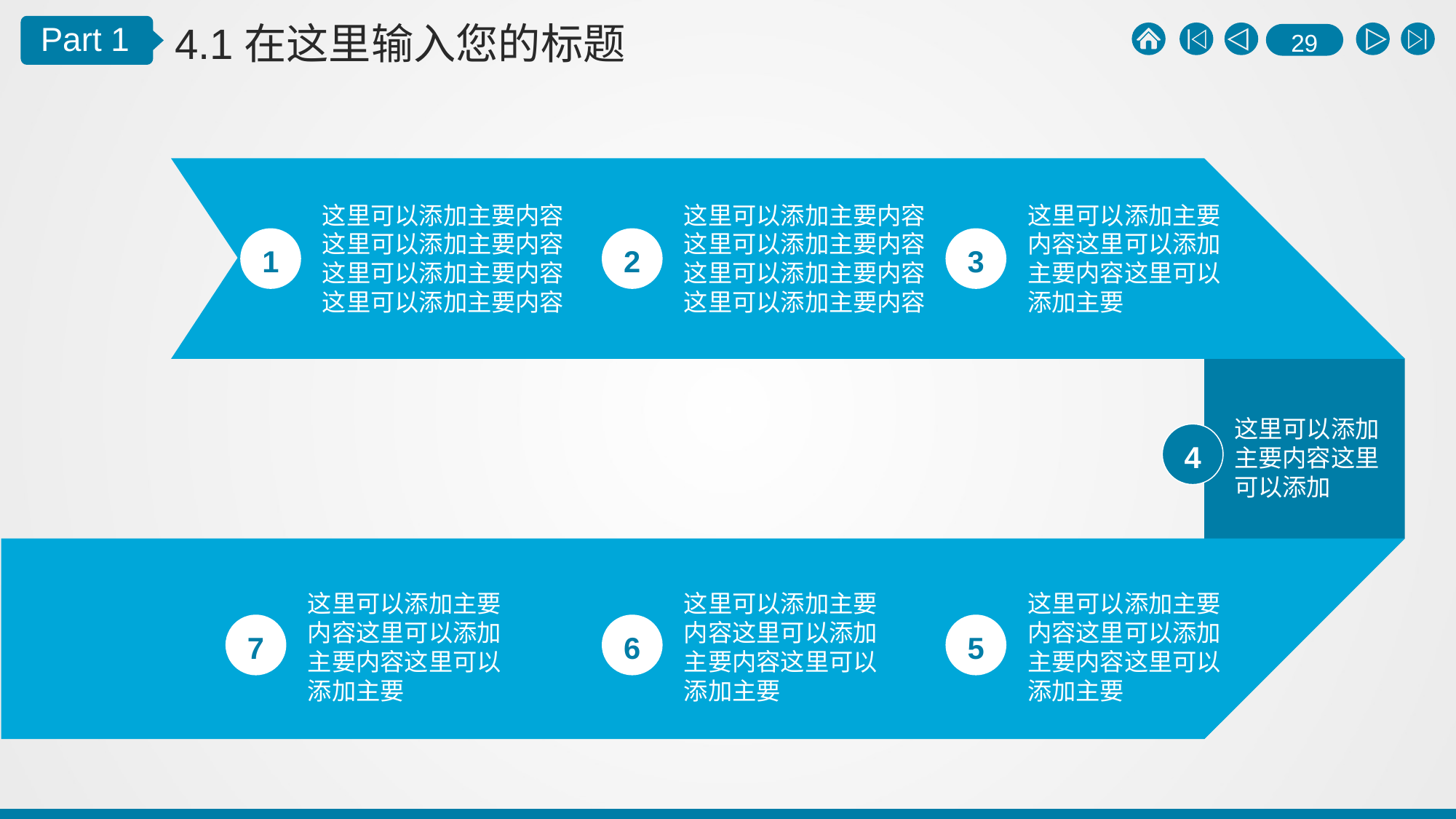

4.1在这里输入您的标题
Part 1

这里可以添加主要内容这里可以添加主要内容这里可以添加主要内容这里可以添加主要内容
这里可以添加主要内容这里可以添加主要内容这里可以添加主要内容这里可以添加主要内容
这里可以添加主要内容这里可以添加主要内容这里可以添加主要
1
2
3
这里可以添加主要内容这里可以添加
4

这里可以添加主要内容这里可以添加主要内容这里可以添加主要
这里可以添加主要内容这里可以添加主要内容这里可以添加主要
这里可以添加主要内容这里可以添加主要内容这里可以添加主要
7
6
5